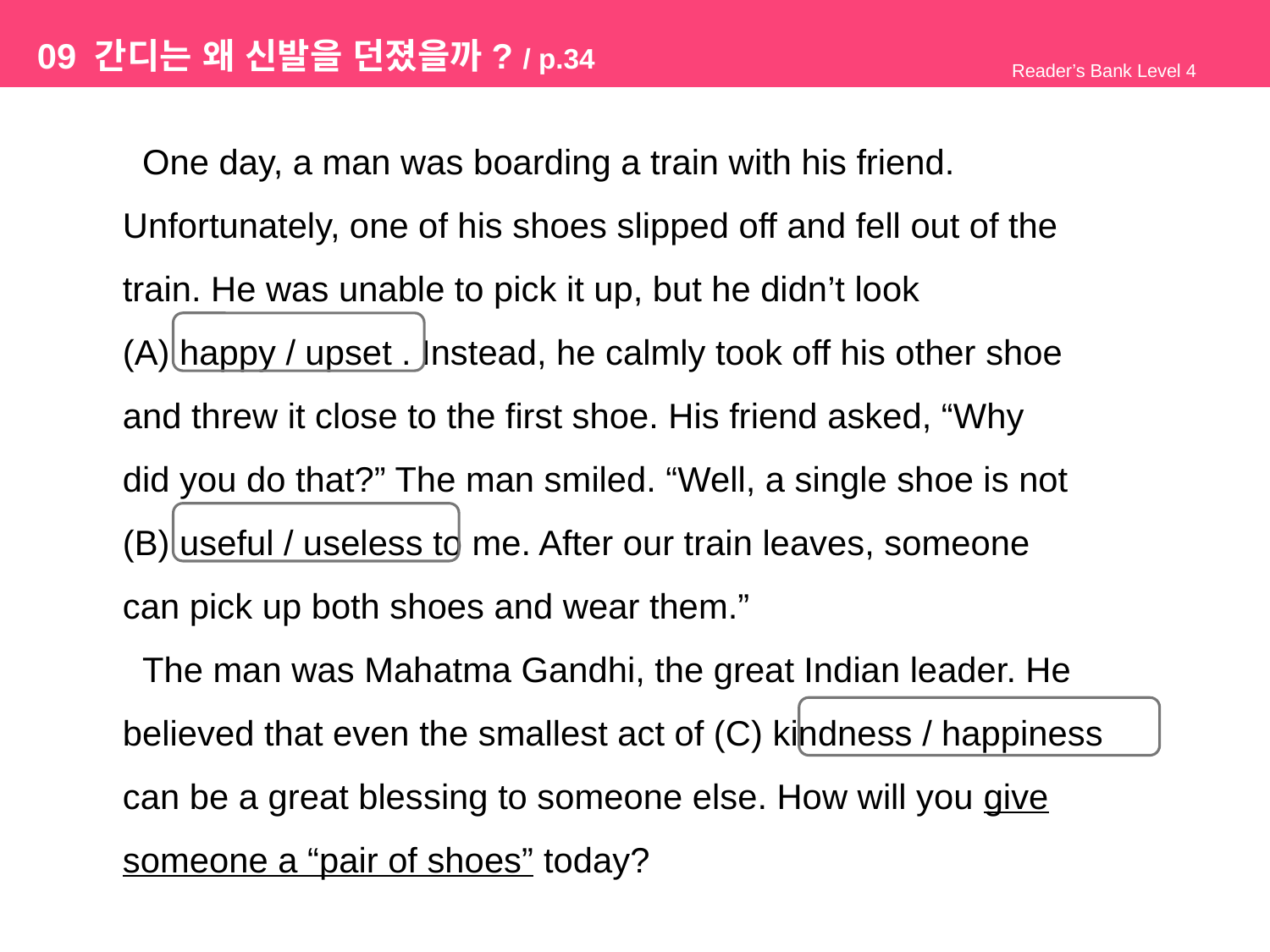

# 09 간디는 왜 신발을 던졌을까? / p.34
Reader’s Bank Level 4

  One day, a man was boarding a train with his friend.
Unfortunately, one of his shoes slipped off and fell out of the
train. He was unable to pick it up, but he didn’t look
(A) happy / upset . Instead, he calmly took off his other shoe
and threw it close to the first shoe. His friend asked, “Why
did you do that?” The man smiled. “Well, a single shoe is not
(B) useful / useless to me. After our train leaves, someone
can pick up both shoes and wear them.”
  The man was Mahatma Gandhi, the great Indian leader. He
believed that even the smallest act of (C) kindness / happiness
can be a great blessing to someone else. How will you give
someone a “pair of shoes” today?